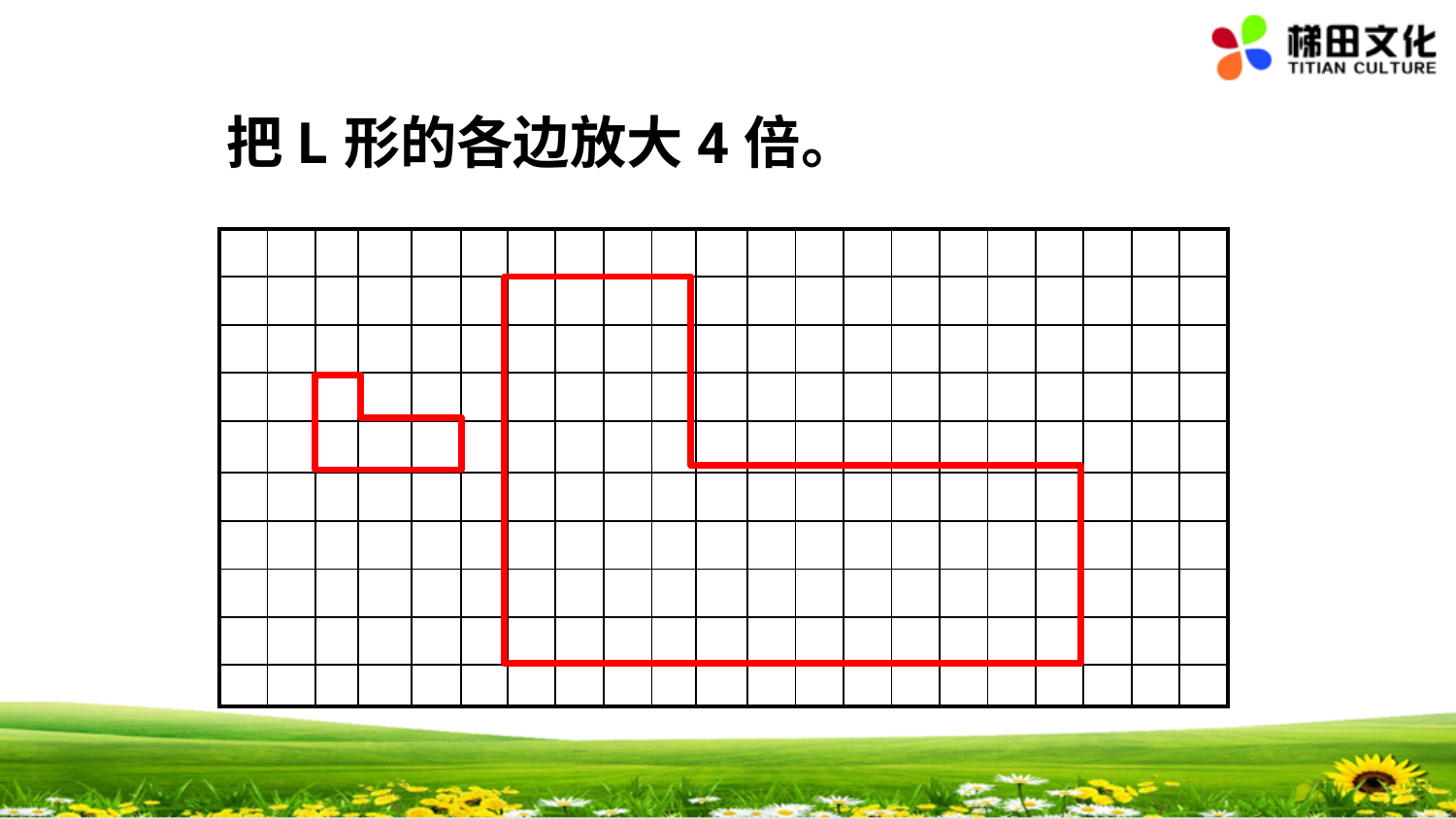

把L形的各边放大4倍。
|  |  |  |  |  |  |  |  |  |  |  |  |  |  |  |  |  |  |  |  |  |
| --- | --- | --- | --- | --- | --- | --- | --- | --- | --- | --- | --- | --- | --- | --- | --- | --- | --- | --- | --- | --- |
|  |  |  |  |  |  |  |  |  |  |  |  |  |  |  |  |  |  |  |  |  |
|  |  |  |  |  |  |  |  |  |  |  |  |  |  |  |  |  |  |  |  |  |
|  |  |  |  |  |  |  |  |  |  |  |  |  |  |  |  |  |  |  |  |  |
|  |  |  |  |  |  |  |  |  |  |  |  |  |  |  |  |  |  |  |  |  |
|  |  |  |  |  |  |  |  |  |  |  |  |  |  |  |  |  |  |  |  |  |
|  |  |  |  |  |  |  |  |  |  |  |  |  |  |  |  |  |  |  |  |  |
|  |  |  |  |  |  |  |  |  |  |  |  |  |  |  |  |  |  |  |  |  |
|  |  |  |  |  |  |  |  |  |  |  |  |  |  |  |  |  |  |  |  |  |
|  |  |  |  |  |  |  |  |  |  |  |  |  |  |  |  |  |  |  |  |  |